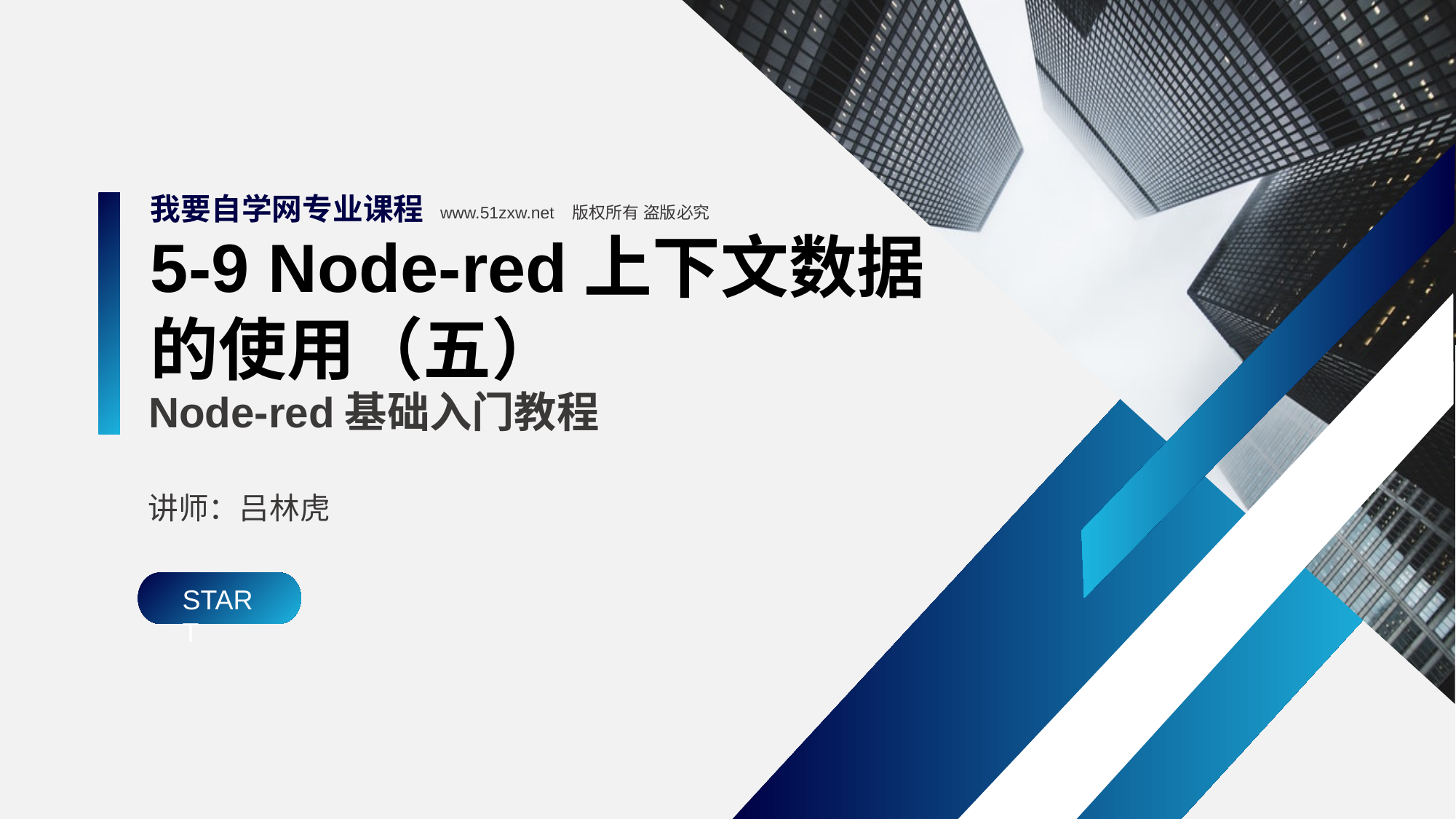

我要自学网专业课程
www.51zxw.net   版权所有 盗版必究

5-9 Node-red上下文数据的使用（五）

Node-red基础入门教程
讲师：吕林虎

START